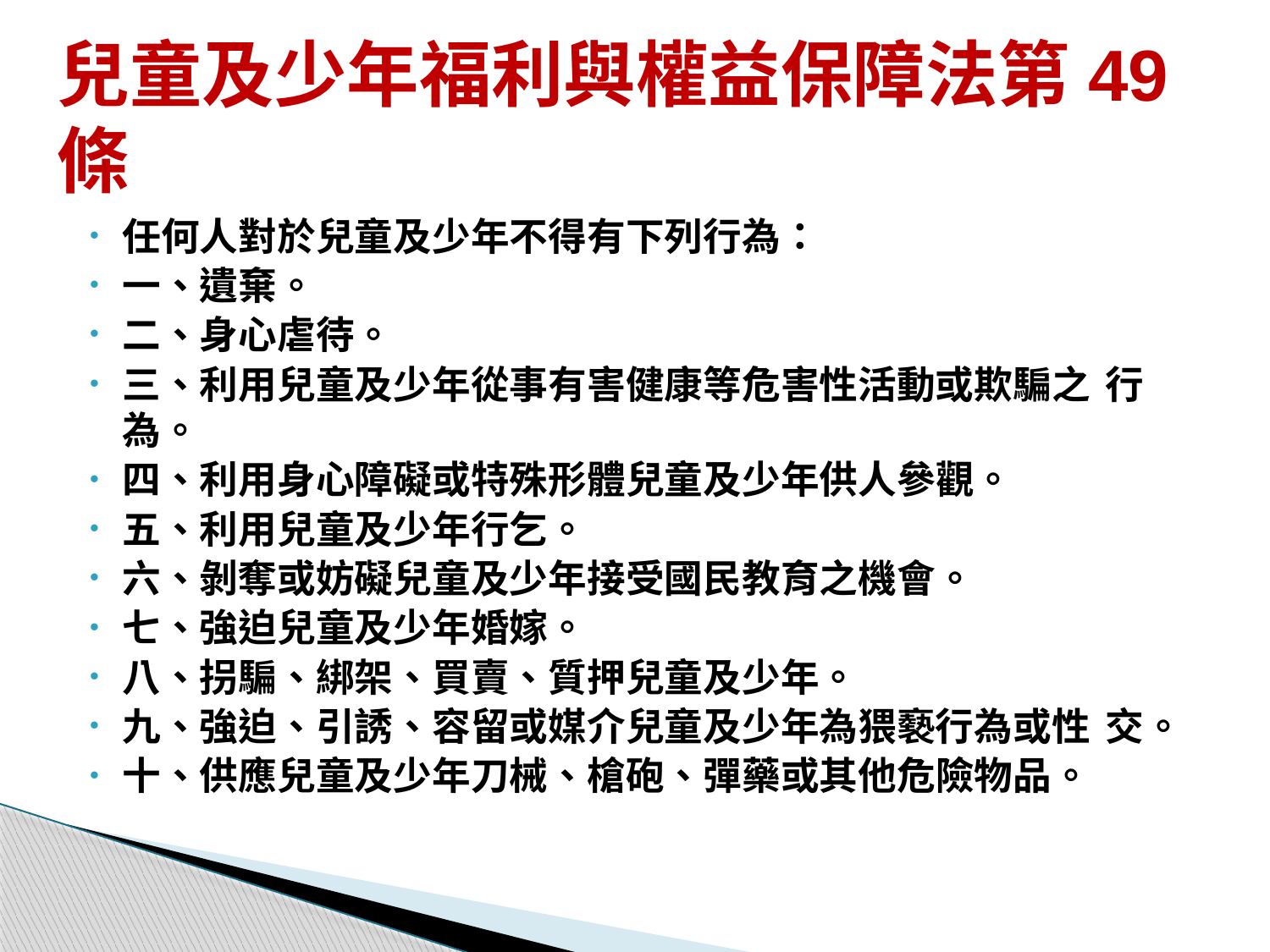

# 兒童及少年福利與權益保障法第49條
任何人對於兒童及少年不得有下列行為：
一、遺棄。
二、身心虐待。
三、利用兒童及少年從事有害健康等危害性活動或欺騙之	行為。
四、利用身心障礙或特殊形體兒童及少年供人參觀。
五、利用兒童及少年行乞。
六、剝奪或妨礙兒童及少年接受國民教育之機會。
七、強迫兒童及少年婚嫁。
八、拐騙、綁架、買賣、質押兒童及少年。
九、強迫、引誘、容留或媒介兒童及少年為猥褻行為或性	交。
十、供應兒童及少年刀械、槍砲、彈藥或其他危險物品。